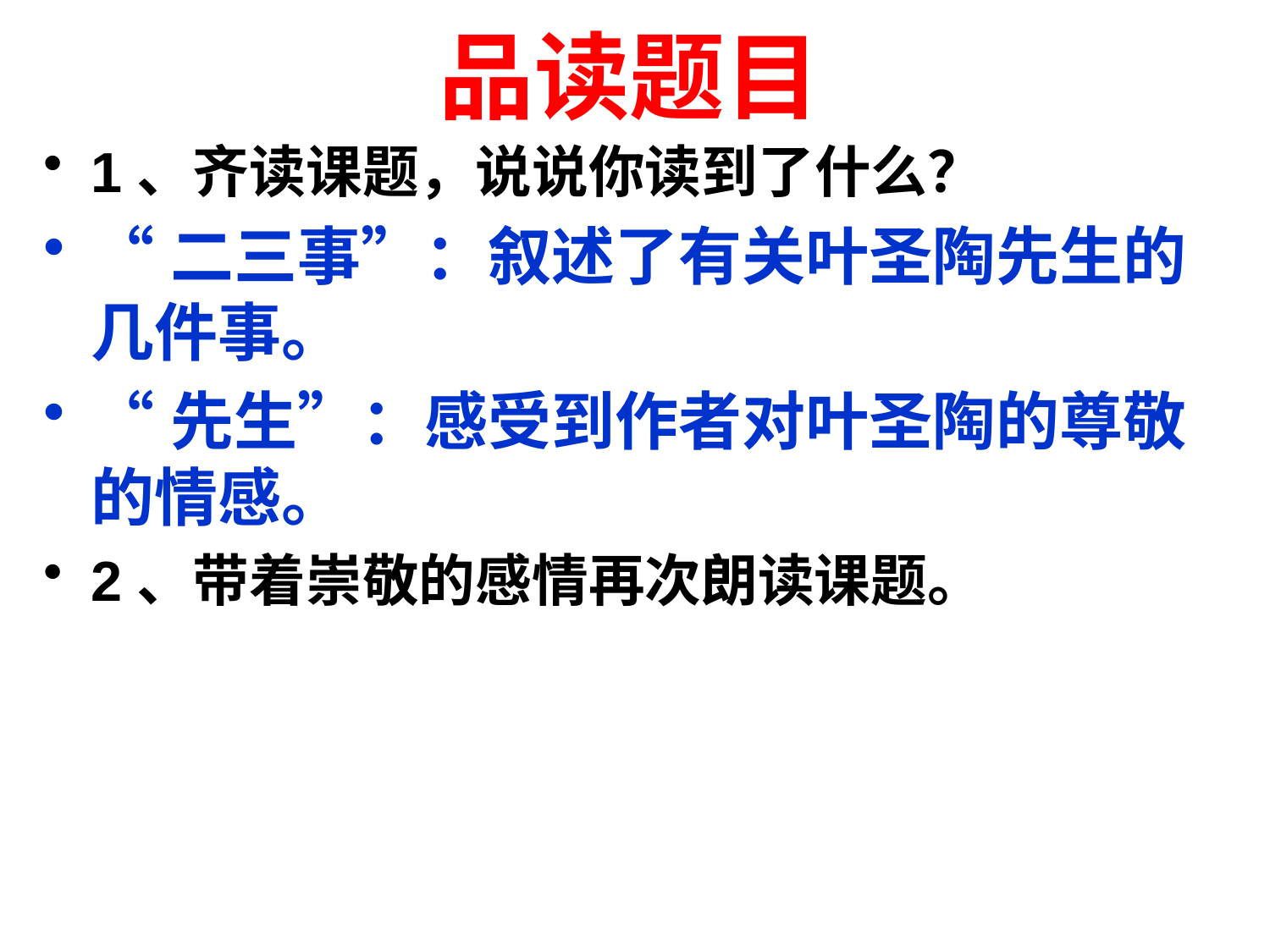

# 品读题目
1、齐读课题，说说你读到了什么？
“二三事”：叙述了有关叶圣陶先生的几件事。
“先生”：感受到作者对叶圣陶的尊敬的情感。
2、带着崇敬的感情再次朗读课题。